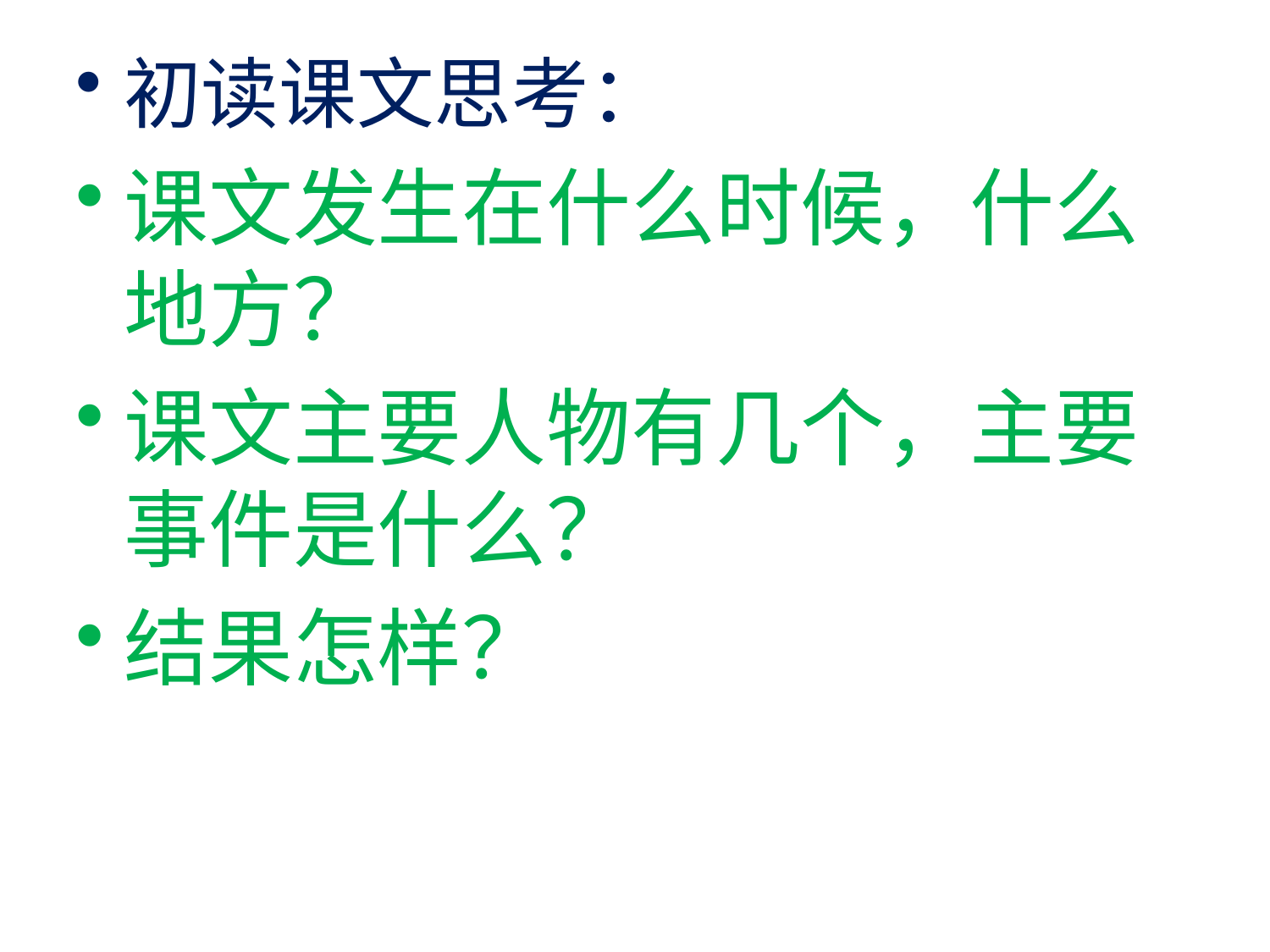

# 初读课文思考：
课文发生在什么时候，什么地方？
课文主要人物有几个，主要事件是什么？
结果怎样？